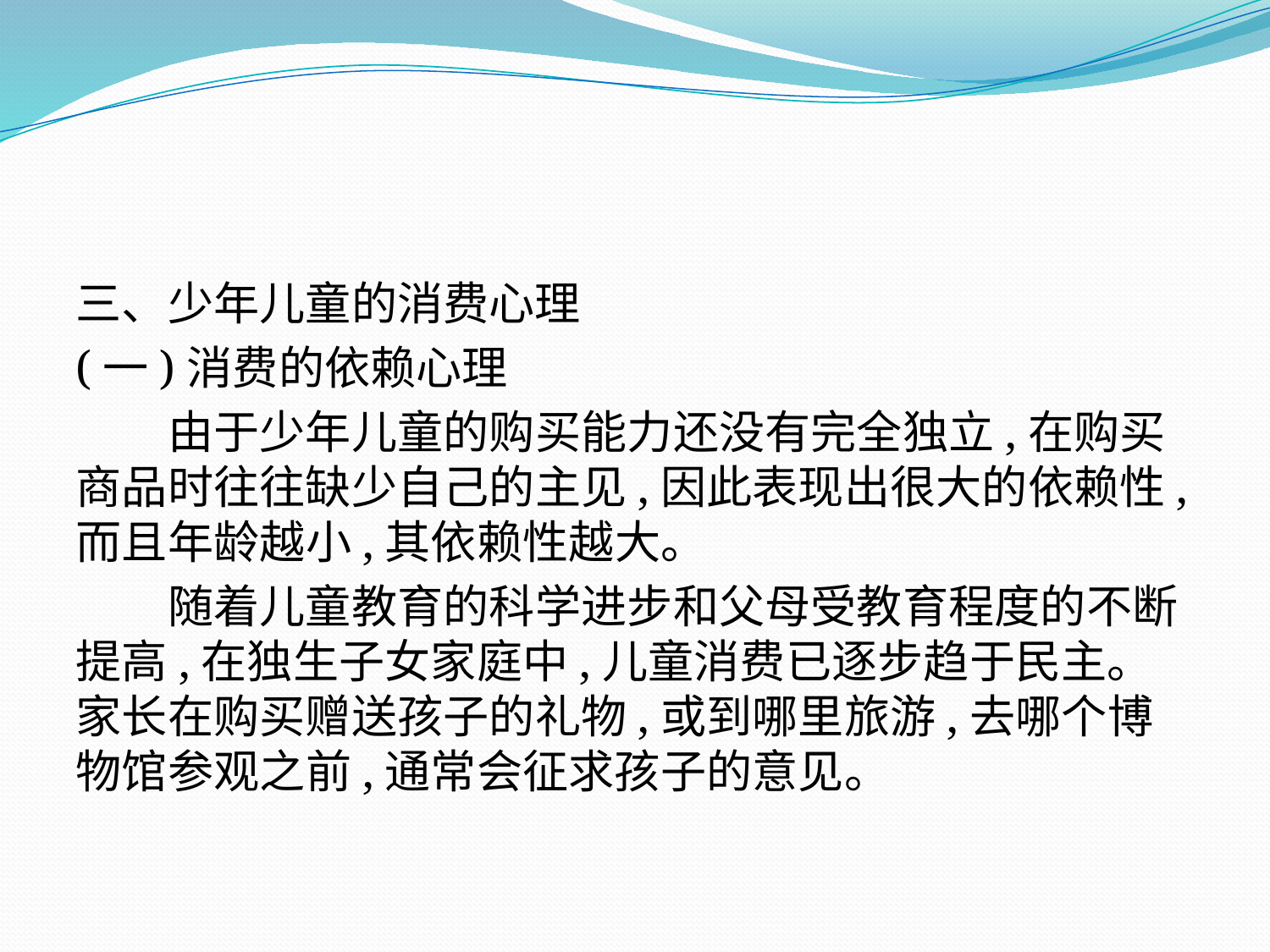

三、少年儿童的消费心理
(一)消费的依赖心理
　　由于少年儿童的购买能力还没有完全独立,在购买商品时往往缺少自己的主见,因此表现出很大的依赖性,而且年龄越小,其依赖性越大。
　　随着儿童教育的科学进步和父母受教育程度的不断提高,在独生子女家庭中,儿童消费已逐步趋于民主。家长在购买赠送孩子的礼物,或到哪里旅游,去哪个博物馆参观之前,通常会征求孩子的意见。